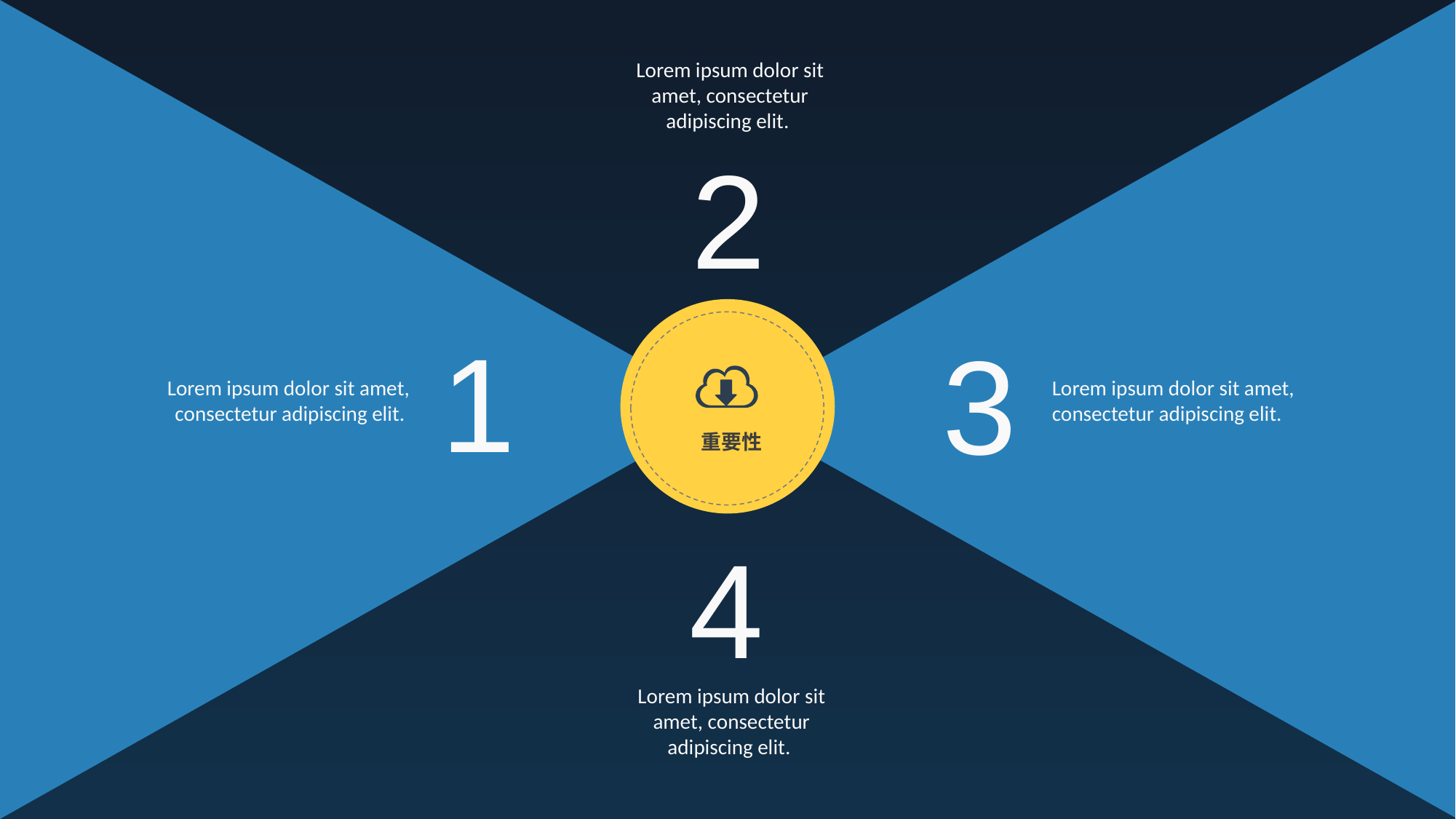

Lorem ipsum dolor sit amet, consectetur adipiscing elit.
2

1
3

Lorem ipsum dolor sit amet, consectetur adipiscing elit.
Lorem ipsum dolor sit amet, consectetur adipiscing elit.
重要性
4
Lorem ipsum dolor sit amet, consectetur adipiscing elit.